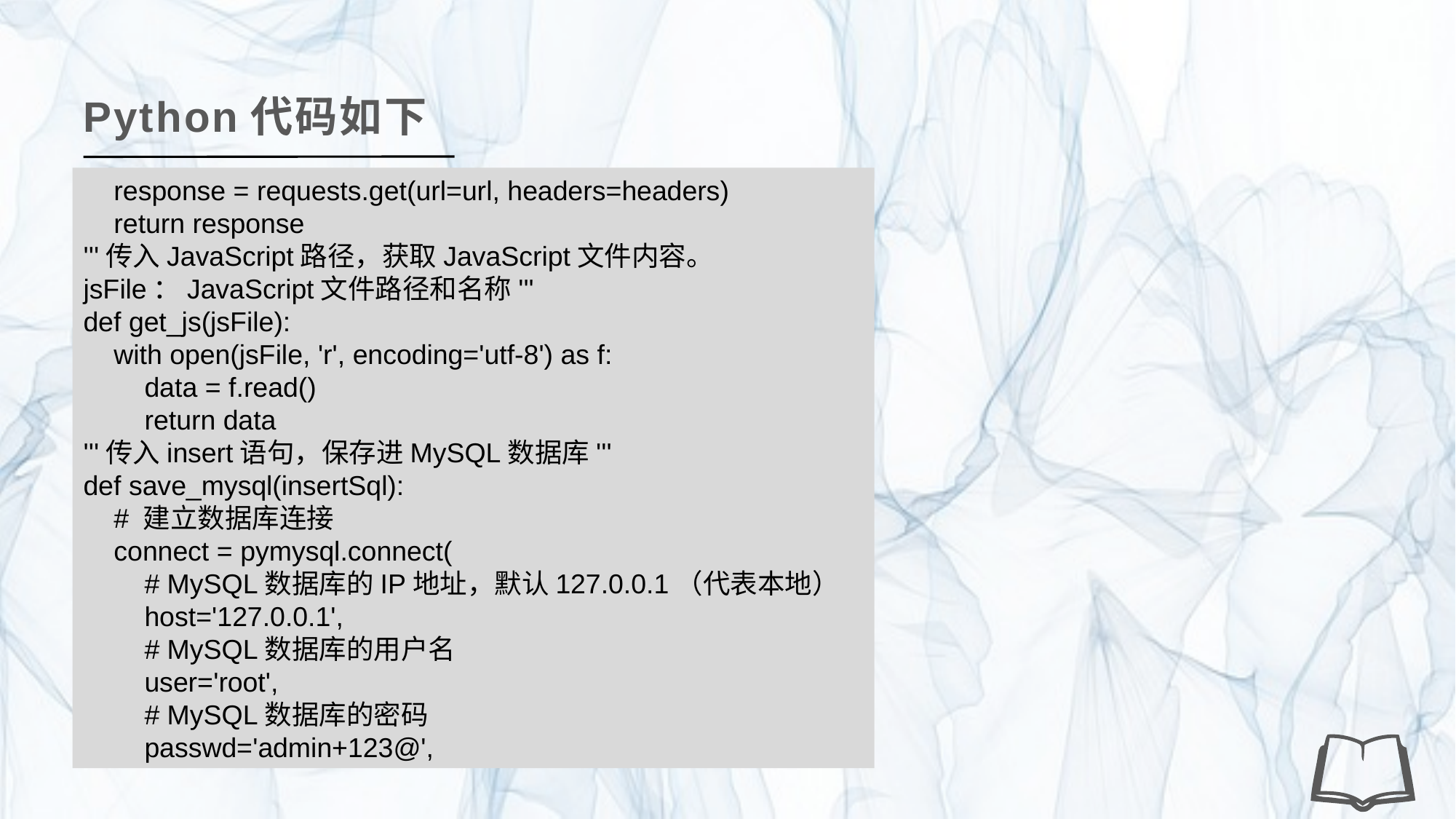

Python代码如下
    response = requests.get(url=url, headers=headers)
    return response
'''传入JavaScript路径，获取JavaScript文件内容。
jsFile：JavaScript文件路径和名称'''
def get_js(jsFile):
    with open(jsFile, 'r', encoding='utf-8') as f:
        data = f.read()
        return data
'''传入insert语句，保存进MySQL数据库'''
def save_mysql(insertSql):
    # 建立数据库连接
    connect = pymysql.connect(
        # MySQL数据库的IP地址，默认127.0.0.1（代表本地）
        host='127.0.0.1',
        # MySQL数据库的用户名
        user='root',
        # MySQL数据库的密码
        passwd='admin+123@',

50